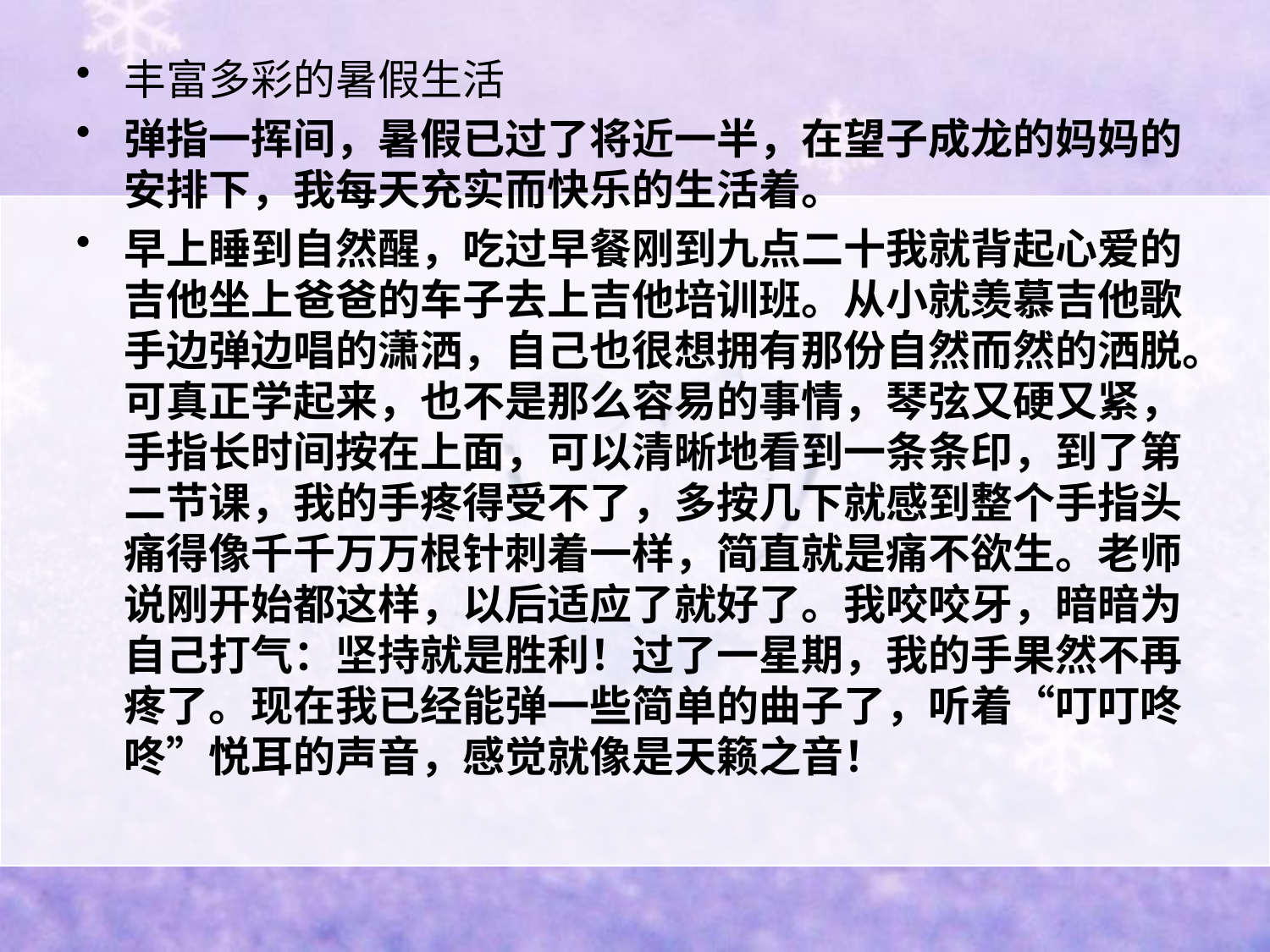

#
丰富多彩的暑假生活
弹指一挥间，暑假已过了将近一半，在望子成龙的妈妈的安排下，我每天充实而快乐的生活着。
早上睡到自然醒，吃过早餐刚到九点二十我就背起心爱的吉他坐上爸爸的车子去上吉他培训班。从小就羡慕吉他歌手边弹边唱的潇洒，自己也很想拥有那份自然而然的洒脱。可真正学起来，也不是那么容易的事情，琴弦又硬又紧，手指长时间按在上面，可以清晰地看到一条条印，到了第二节课，我的手疼得受不了，多按几下就感到整个手指头痛得像千千万万根针刺着一样，简直就是痛不欲生。老师说刚开始都这样，以后适应了就好了。我咬咬牙，暗暗为自己打气：坚持就是胜利！过了一星期，我的手果然不再疼了。现在我已经能弹一些简单的曲子了，听着“叮叮咚咚”悦耳的声音，感觉就像是天籁之音！